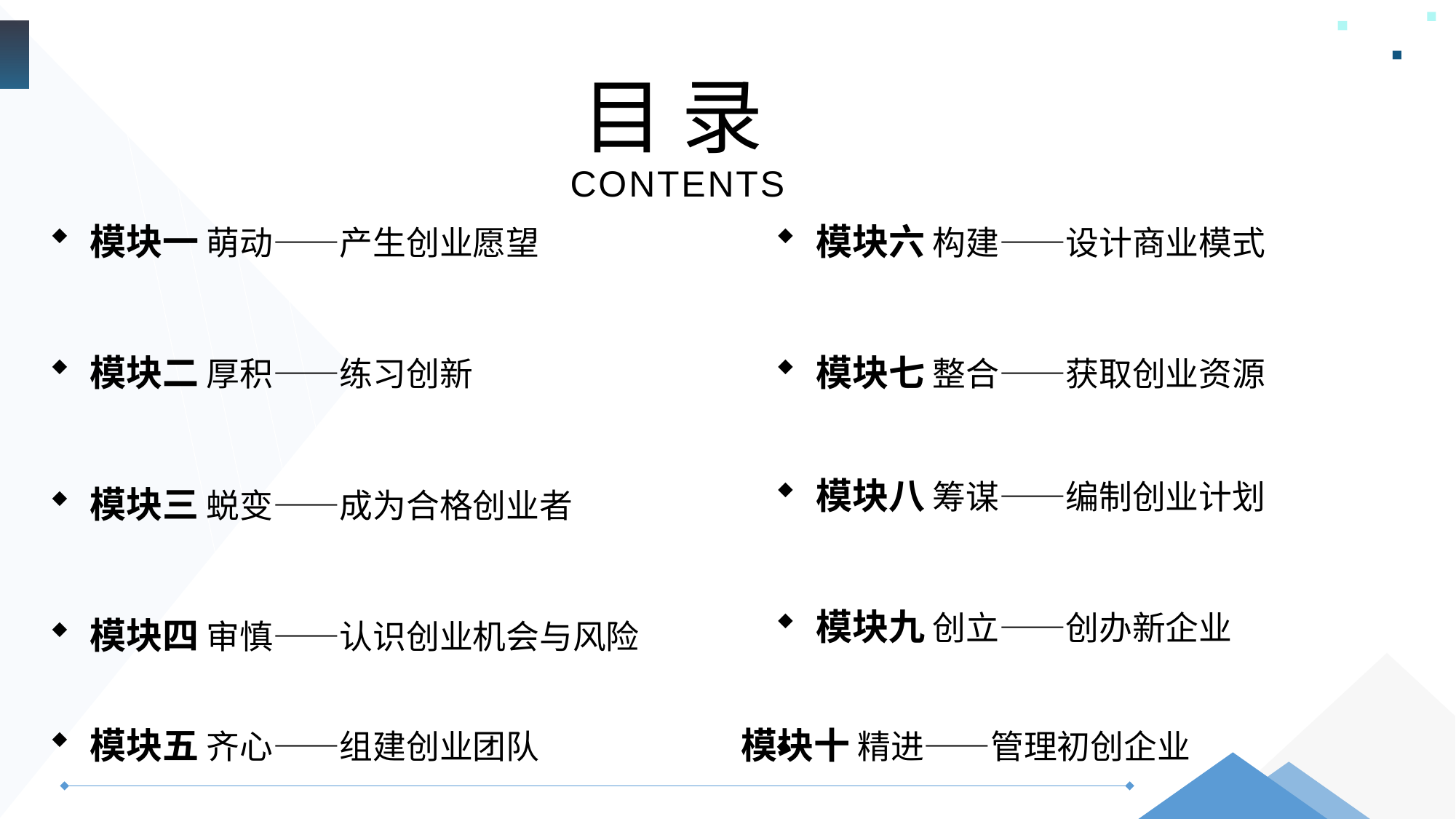

目 录
模块一 萌动——产生创业愿望
模块二 厚积——练习创新
模块六 构建——设计商业模式
模块七 整合——获取创业资源
CONTENTS
模块八 筹谋——编制创业计划
模块九 创立——创办新企业
模块三 蜕变——成为合格创业者
模块四 审慎——认识创业机会与风险

模块五 齐心——组建创业团队                           模块十 精进——管理初创企业